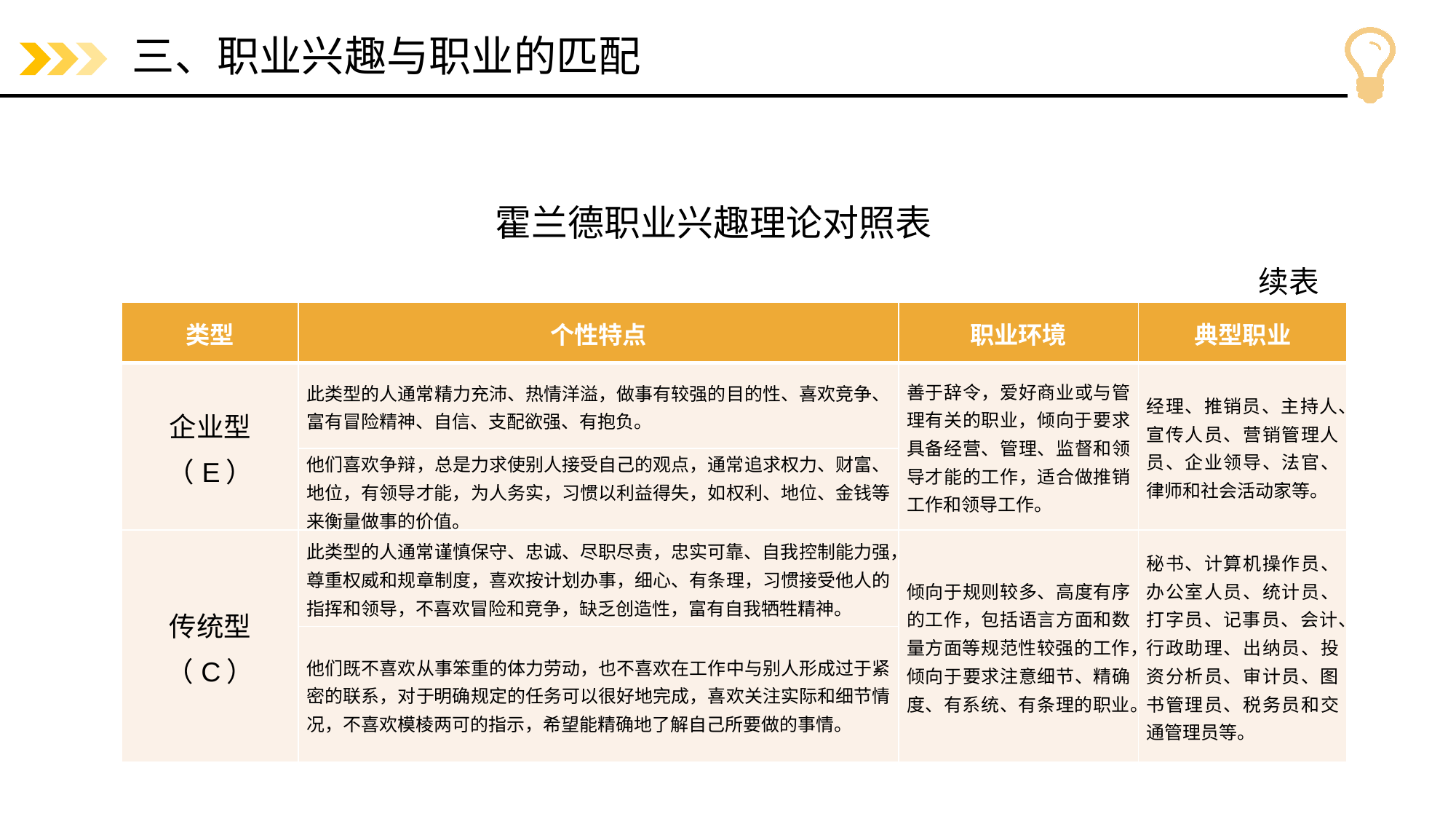

22
# 三、职业兴趣与职业的匹配
霍兰德职业兴趣理论对照表
续表
| 类型 | 个性特点 | 职业环境 | 典型职业 |
| --- | --- | --- | --- |
| 企业型 （E） | 此类型的人通常精力充沛、热情洋溢，做事有较强的目的性、喜欢竞争、富有冒险精神、自信、支配欲强、有抱负。 | 善于辞令，爱好商业或与管理有关的职业，倾向于要求具备经营、管理、监督和领导才能的工作，适合做推销工作和领导工作。 | 经理、推销员、主持人、宣传人员、营销管理人员、企业领导、法官、律师和社会活动家等。 |
|  | 他们喜欢争辩，总是力求使别人接受自己的观点，通常追求权力、财富、地位，有领导才能，为人务实，习惯以利益得失，如权利、地位、金钱等来衡量做事的价值。 |  |  |
| 传统型 （C） | 此类型的人通常谨慎保守、忠诚、尽职尽责，忠实可靠、自我控制能力强，尊重权威和规章制度，喜欢按计划办事，细心、有条理，习惯接受他人的指挥和领导，不喜欢冒险和竞争，缺乏创造性，富有自我牺牲精神。 | 倾向于规则较多、高度有序的工作，包括语言方面和数量方面等规范性较强的工作，倾向于要求注意细节、精确度、有系统、有条理的职业。 | 秘书、计算机操作员、办公室人员、统计员、打字员、记事员、会计、行政助理、出纳员、投资分析员、审计员、图书管理员、税务员和交通管理员等。 |
|  | 他们既不喜欢从事笨重的体力劳动，也不喜欢在工作中与别人形成过于紧密的联系，对于明确规定的任务可以很好地完成，喜欢关注实际和细节情况，不喜欢模棱两可的指示，希望能精确地了解自己所要做的事情。 |  |  |